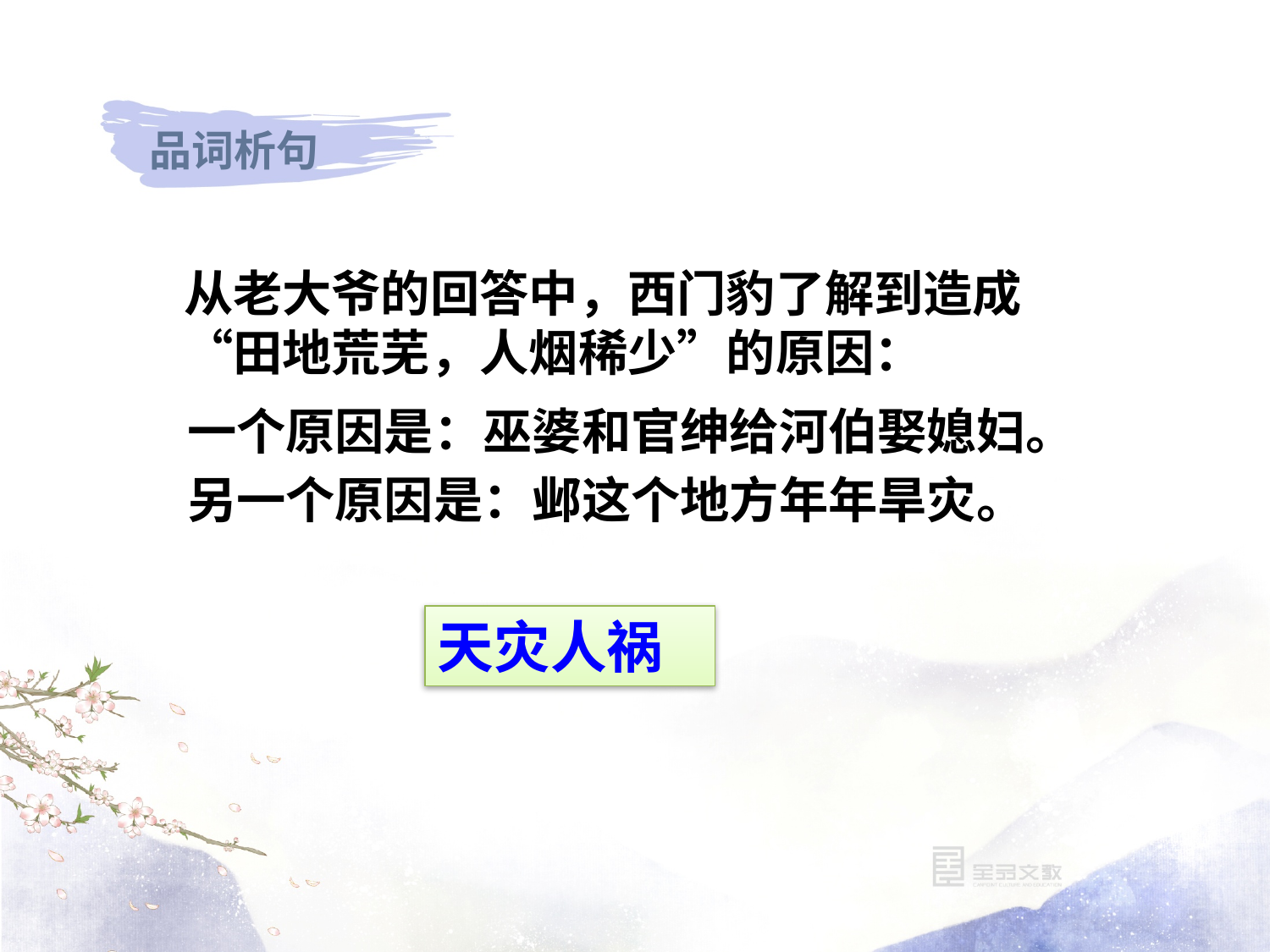

从老大爷的回答中，西门豹了解到造成“田地荒芜，人烟稀少”的原因：
一个原因是：巫婆和官绅给河伯娶媳妇。
另一个原因是：邺这个地方年年旱灾。
天灾人祸